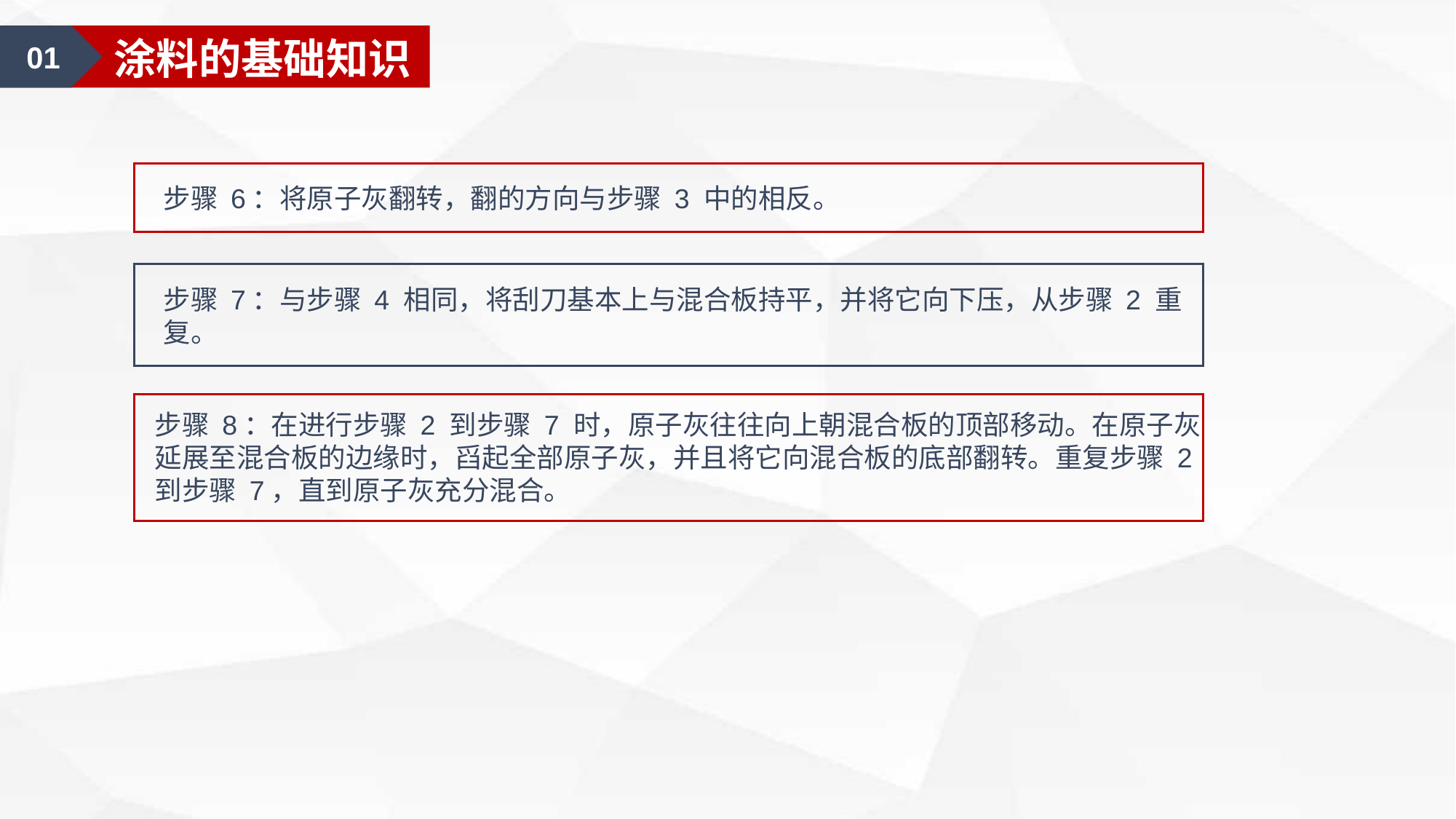

01
涂料的基础知识

步骤 6：将原子灰翻转，翻的方向与步骤 3 中的相反。

步骤 7：与步骤 4 相同，将刮刀基本上与混合板持平，并将它向下压，从步骤 2 重复。

步骤 8：在进行步骤 2 到步骤 7 时，原子灰往往向上朝混合板的顶部移动。在原子灰延展至混合板的边缘时，舀起全部原子灰，并且将它向混合板的底部翻转。重复步骤 2 到步骤 7，直到原子灰充分混合。